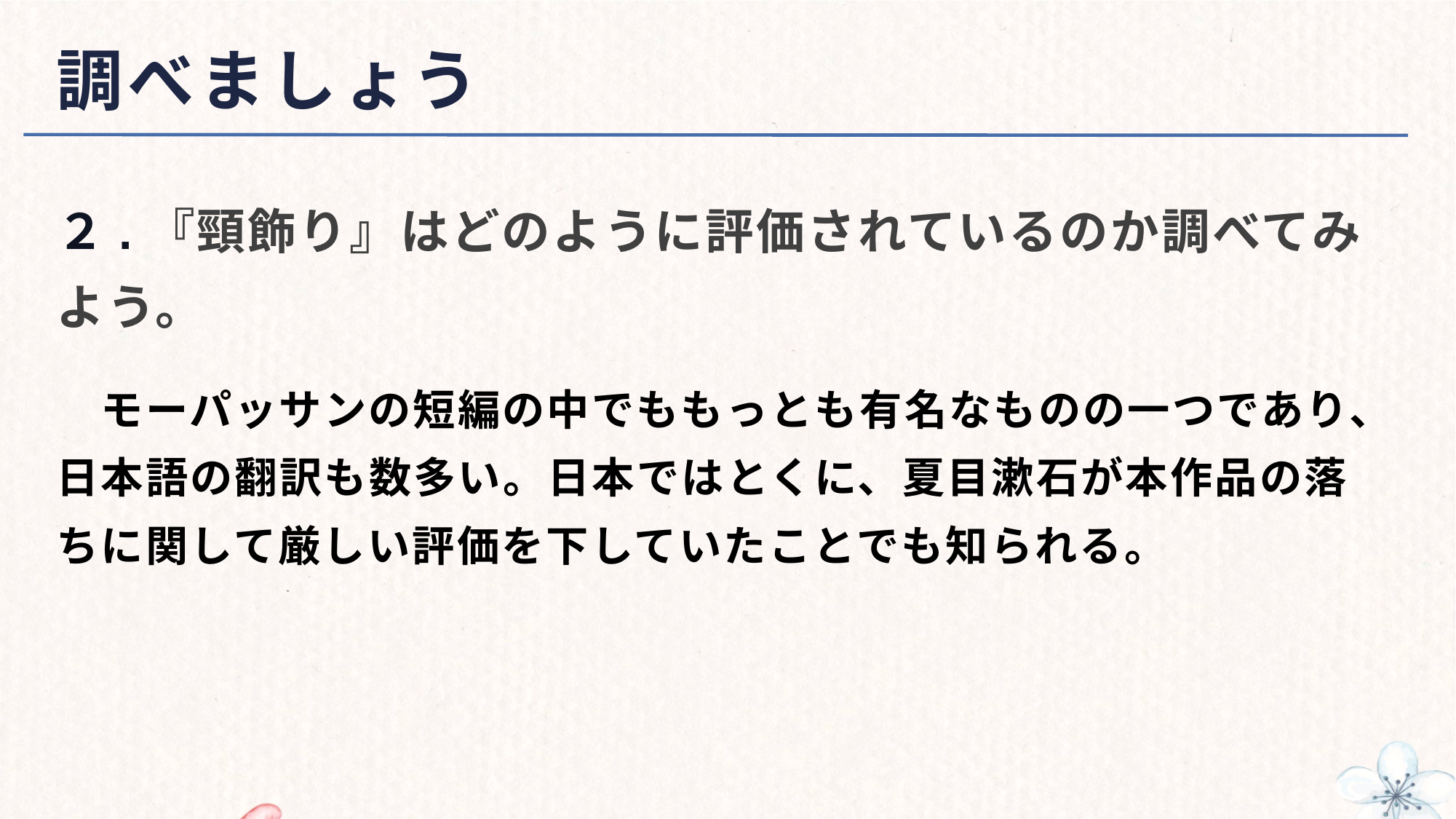

# 調べましょう
２.『頸飾り』はどのように評価されているのか調べてみよう。
　モーパッサンの短編の中でももっとも有名なものの一つであり、日本語の翻訳も数多い。日本ではとくに、夏目漱石が本作品の落ちに関して厳しい評価を下していたことでも知られる。